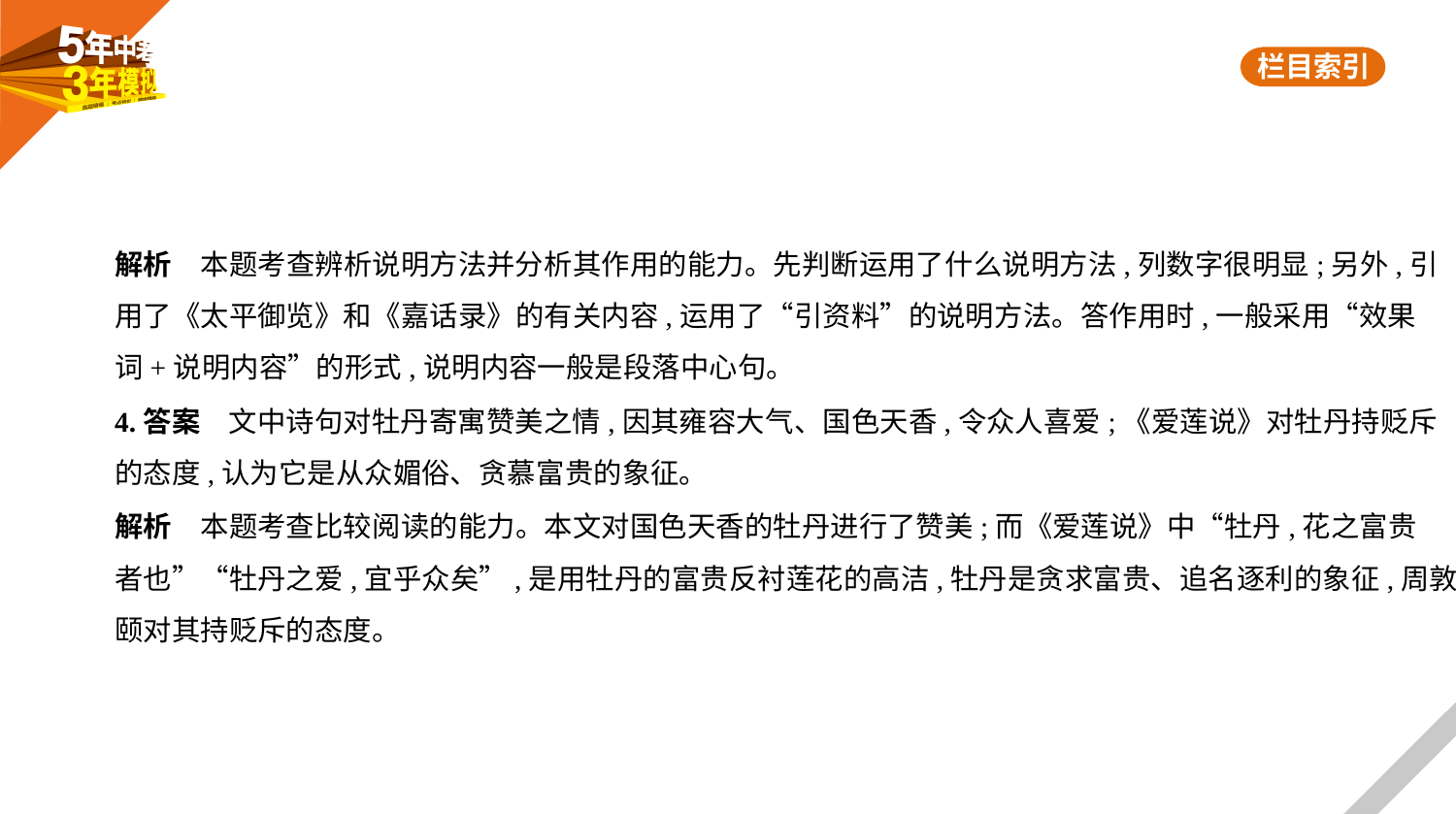

解析　本题考查辨析说明方法并分析其作用的能力。先判断运用了什么说明方法,列数字很明显;另外,引
用了《太平御览》和《嘉话录》的有关内容,运用了“引资料”的说明方法。答作用时,一般采用“效果
词+说明内容”的形式,说明内容一般是段落中心句。
4.答案　文中诗句对牡丹寄寓赞美之情,因其雍容大气、国色天香,令众人喜爱;《爱莲说》对牡丹持贬斥
的态度,认为它是从众媚俗、贪慕富贵的象征。
解析　本题考查比较阅读的能力。本文对国色天香的牡丹进行了赞美;而《爱莲说》中“牡丹,花之富贵
者也”“牡丹之爱,宜乎众矣”,是用牡丹的富贵反衬莲花的高洁,牡丹是贪求富贵、追名逐利的象征,周敦
颐对其持贬斥的态度。